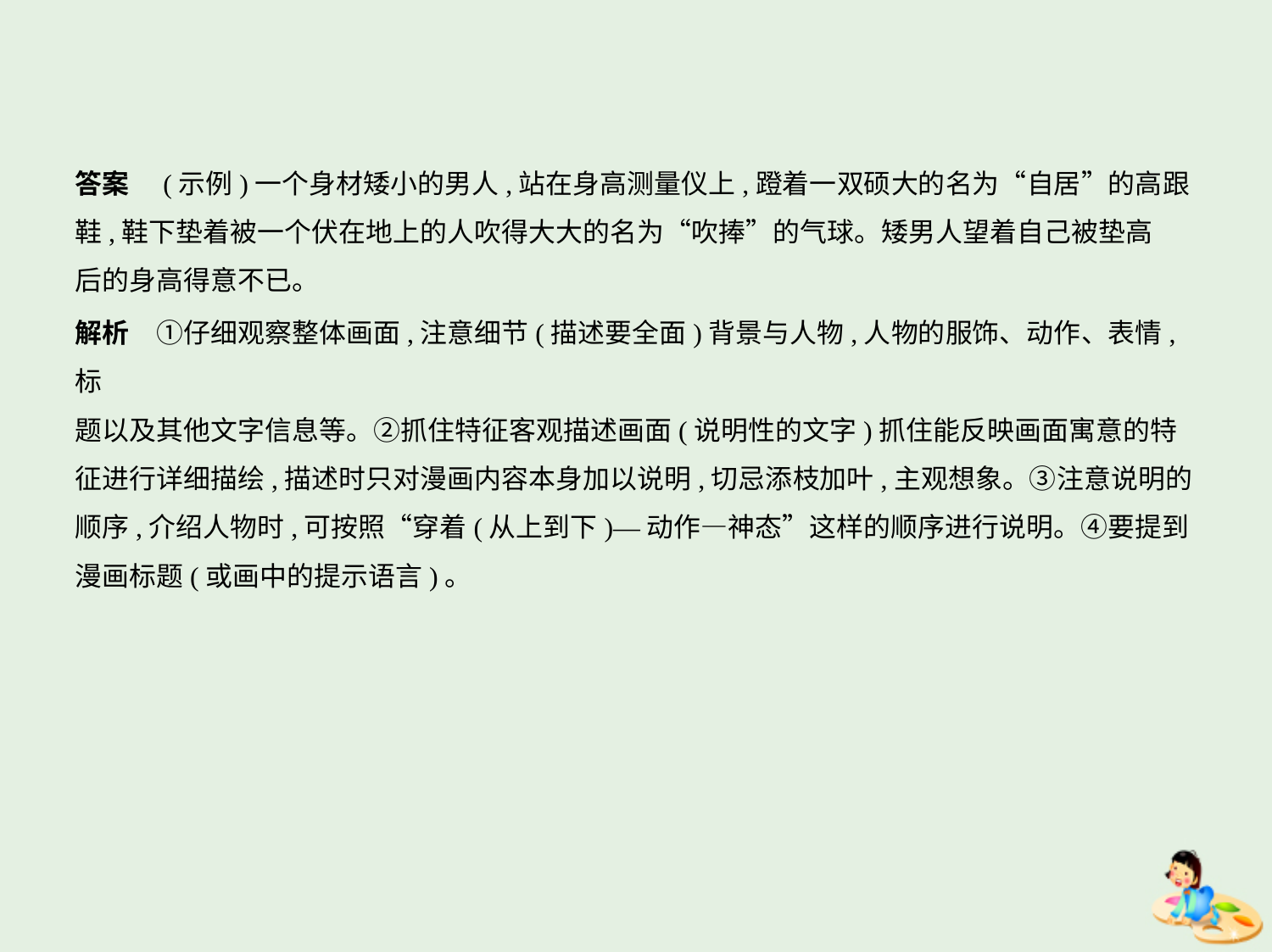

答案　(示例)一个身材矮小的男人,站在身高测量仪上,蹬着一双硕大的名为“自居”的高跟
鞋,鞋下垫着被一个伏在地上的人吹得大大的名为“吹捧”的气球。矮男人望着自己被垫高
后的身高得意不已。
解析　①仔细观察整体画面,注意细节(描述要全面)背景与人物,人物的服饰、动作、表情,标
题以及其他文字信息等。②抓住特征客观描述画面(说明性的文字)抓住能反映画面寓意的特
征进行详细描绘,描述时只对漫画内容本身加以说明,切忌添枝加叶,主观想象。③注意说明的
顺序,介绍人物时,可按照“穿着(从上到下)—动作—神态”这样的顺序进行说明。④要提到
漫画标题(或画中的提示语言)。